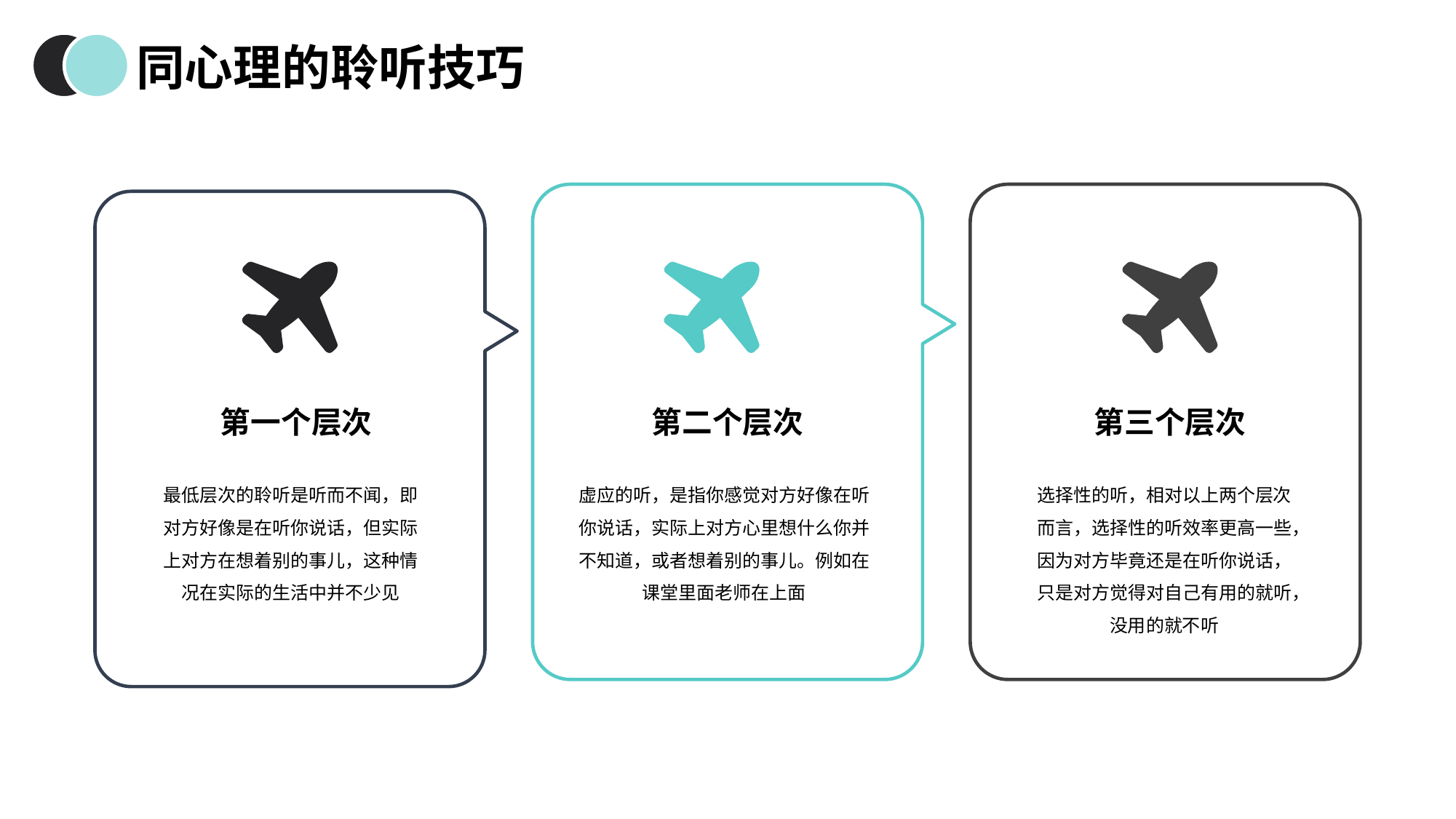

同心理的聆听技巧

第一个层次
第二个层次
第三个层次
最低层次的聆听是听而不闻，即对方好像是在听你说话，但实际上对方在想着别的事儿，这种情况在实际的生活中并不少见
虚应的听，是指你感觉对方好像在听你说话，实际上对方心里想什么你并不知道，或者想着别的事儿。例如在课堂里面老师在上面
选择性的听，相对以上两个层次而言，选择性的听效率更高一些，因为对方毕竟还是在听你说话，只是对方觉得对自己有用的就听，没用的就不听